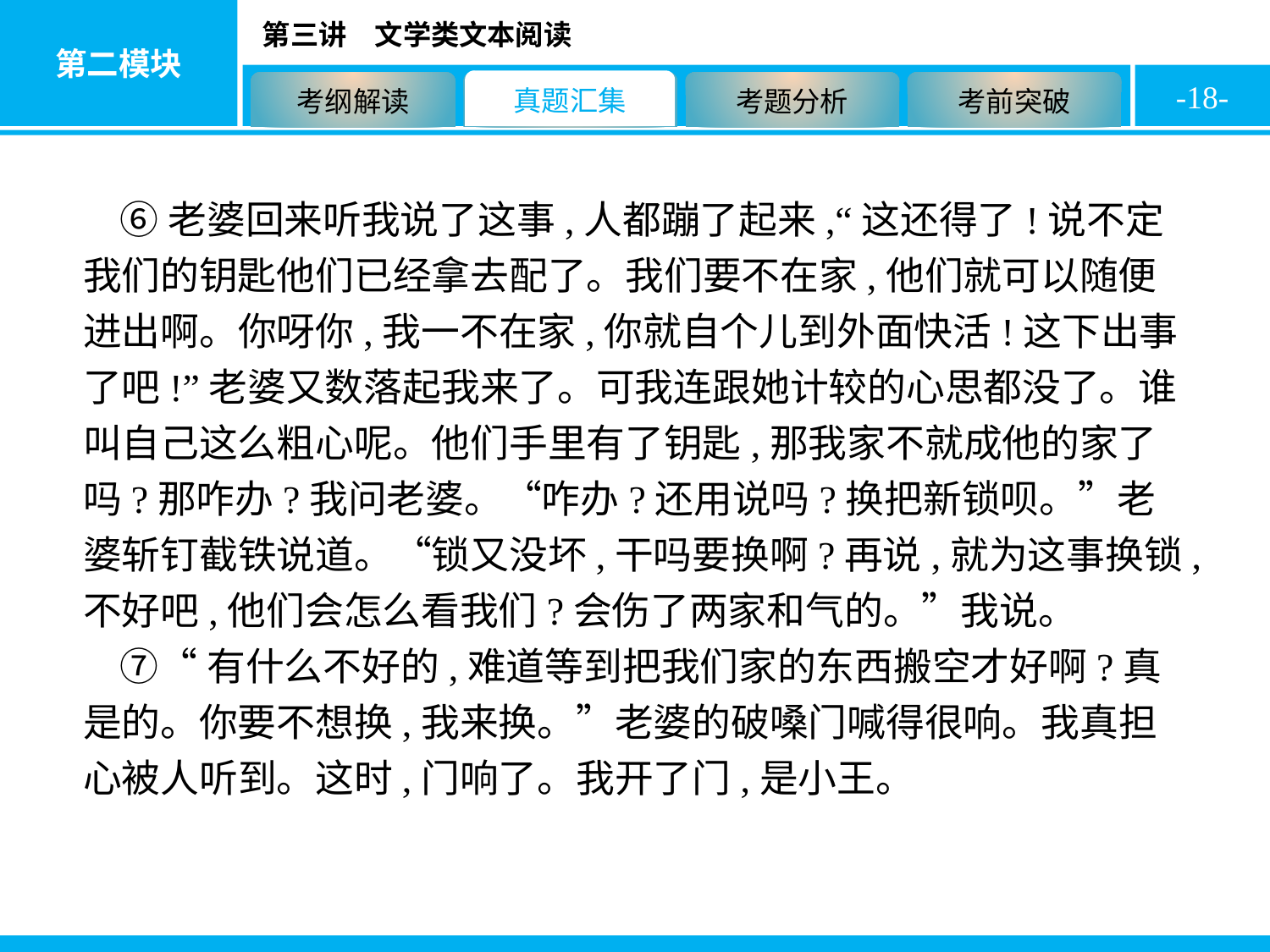

-18-
⑥老婆回来听我说了这事,人都蹦了起来,“这还得了!说不定我们的钥匙他们已经拿去配了。我们要不在家,他们就可以随便进出啊。你呀你,我一不在家,你就自个儿到外面快活!这下出事了吧!”老婆又数落起我来了。可我连跟她计较的心思都没了。谁叫自己这么粗心呢。他们手里有了钥匙,那我家不就成他的家了吗?那咋办?我问老婆。“咋办?还用说吗?换把新锁呗。”老婆斩钉截铁说道。“锁又没坏,干吗要换啊?再说,就为这事换锁,不好吧,他们会怎么看我们?会伤了两家和气的。”我说。
⑦“有什么不好的,难道等到把我们家的东西搬空才好啊?真是的。你要不想换,我来换。”老婆的破嗓门喊得很响。我真担心被人听到。这时,门响了。我开了门,是小王。